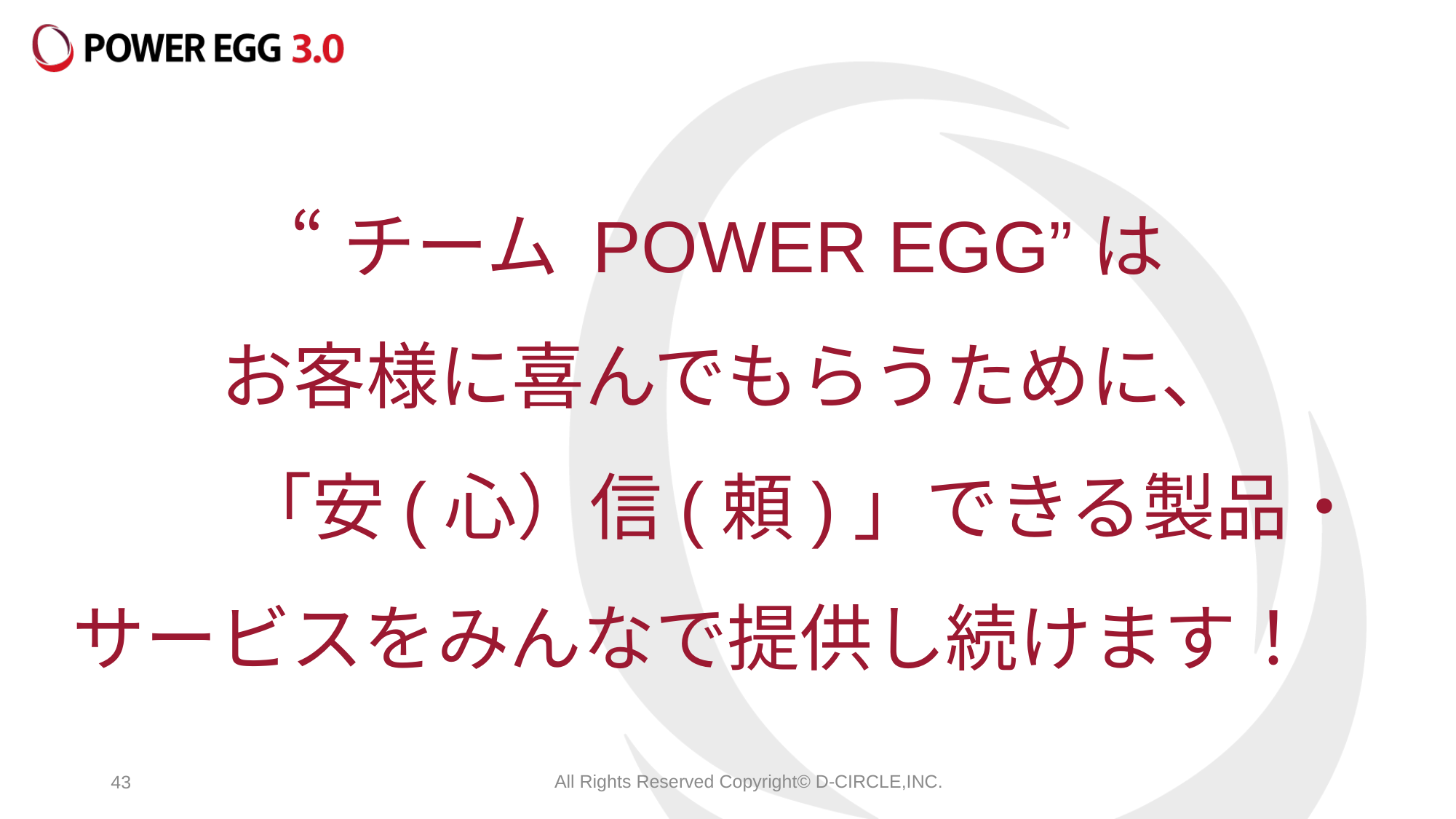

# “チーム POWER EGG”は お客様に喜んでもらうために、 　　「安(心）信(頼)」できる製品・ サービスをみんなで提供し続けます！
43
All Rights Reserved Copyright© D-CIRCLE,INC.